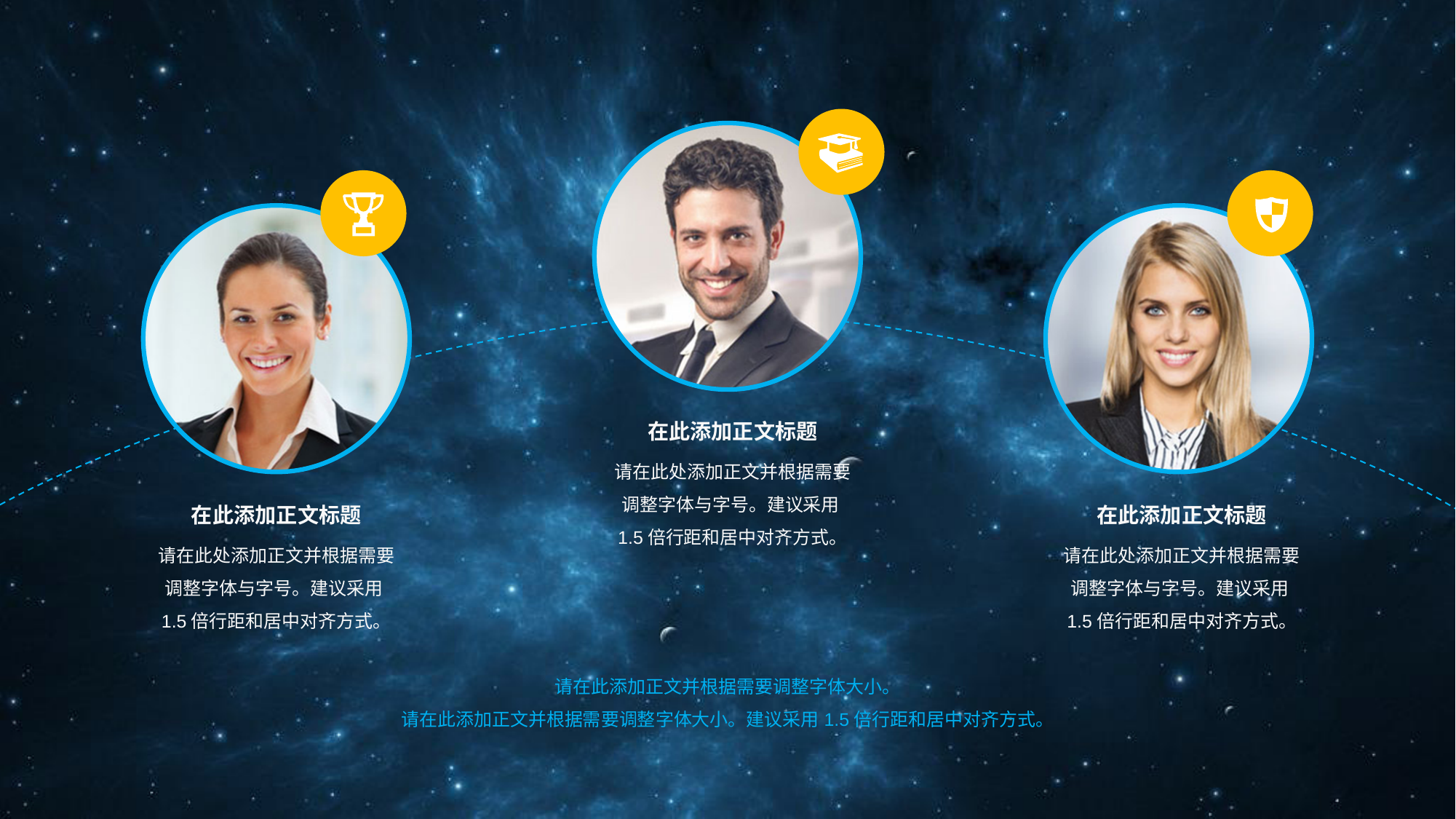

在此添加正文标题
请在此处添加正文并根据需要调整字体与字号。建议采用1.5倍行距和居中对齐方式。
在此添加正文标题
在此添加正文标题
请在此处添加正文并根据需要调整字体与字号。建议采用1.5倍行距和居中对齐方式。
请在此处添加正文并根据需要调整字体与字号。建议采用1.5倍行距和居中对齐方式。
请在此添加正文并根据需要调整字体大小。
请在此添加正文并根据需要调整字体大小。建议采用1.5倍行距和居中对齐方式。